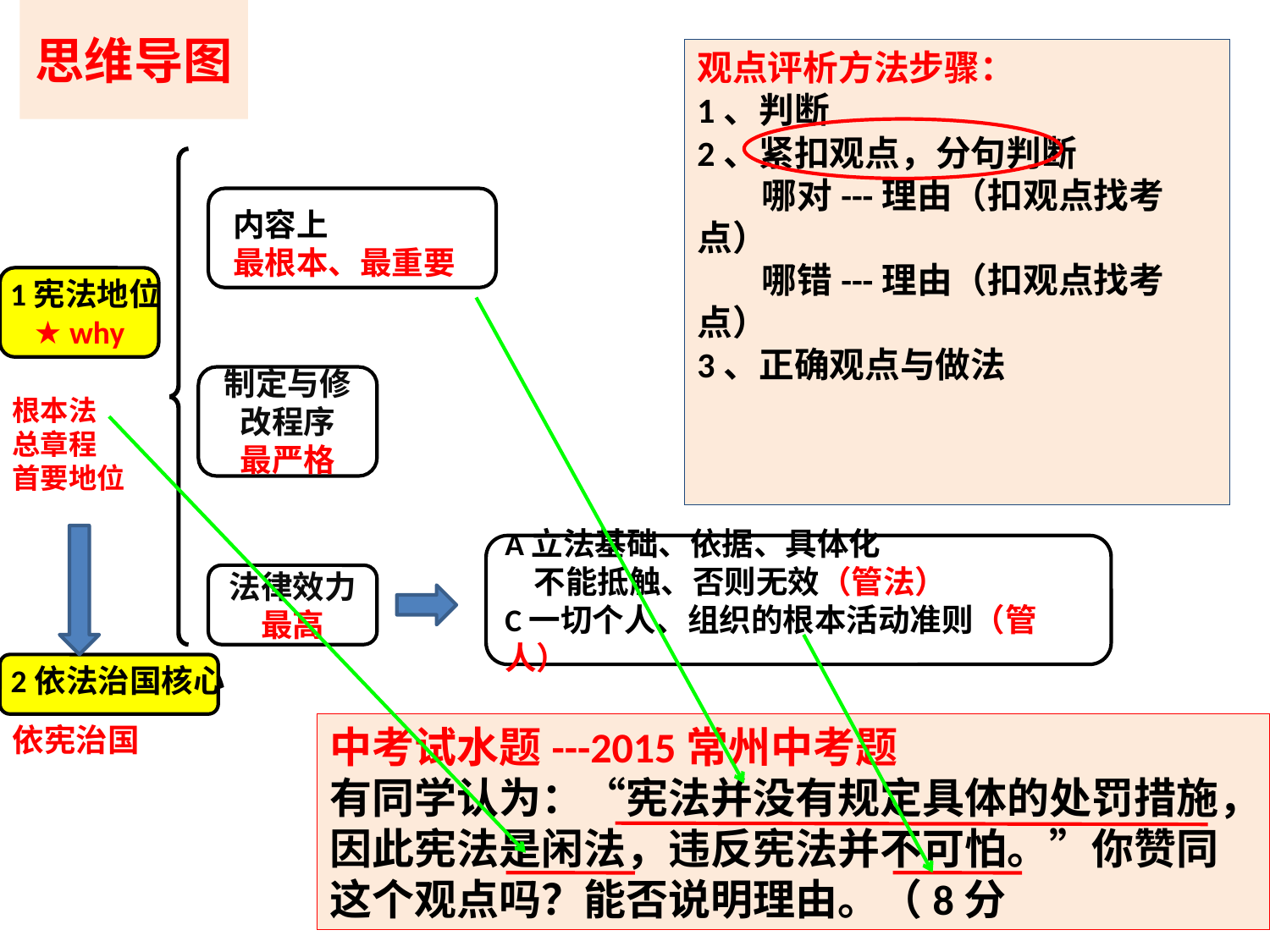

# 思维导图
观点评析方法步骤：
1、判断
2、紧扣观点，分句判断
       哪对---理由（扣观点找考点）
       哪错---理由（扣观点找考点）
3、正确观点与做法

内容上
最根本、最重要

★ why
1宪法地位

制定与修改程序
最严格

根本法
总章程
首要地位

A立法基础、依据、具体化
   不能抵触、否则无效（管法）
C一切个人、组织的根本活动准则（管人）

法律效力
最高

2依法治国核心
依宪治国
中考试水题---2015常州中考题
有同学认为：“宪法并没有规定具体的处罚措施，因此宪法是闲法，违反宪法并不可怕。”你赞同这个观点吗？能否说明理由。（8分